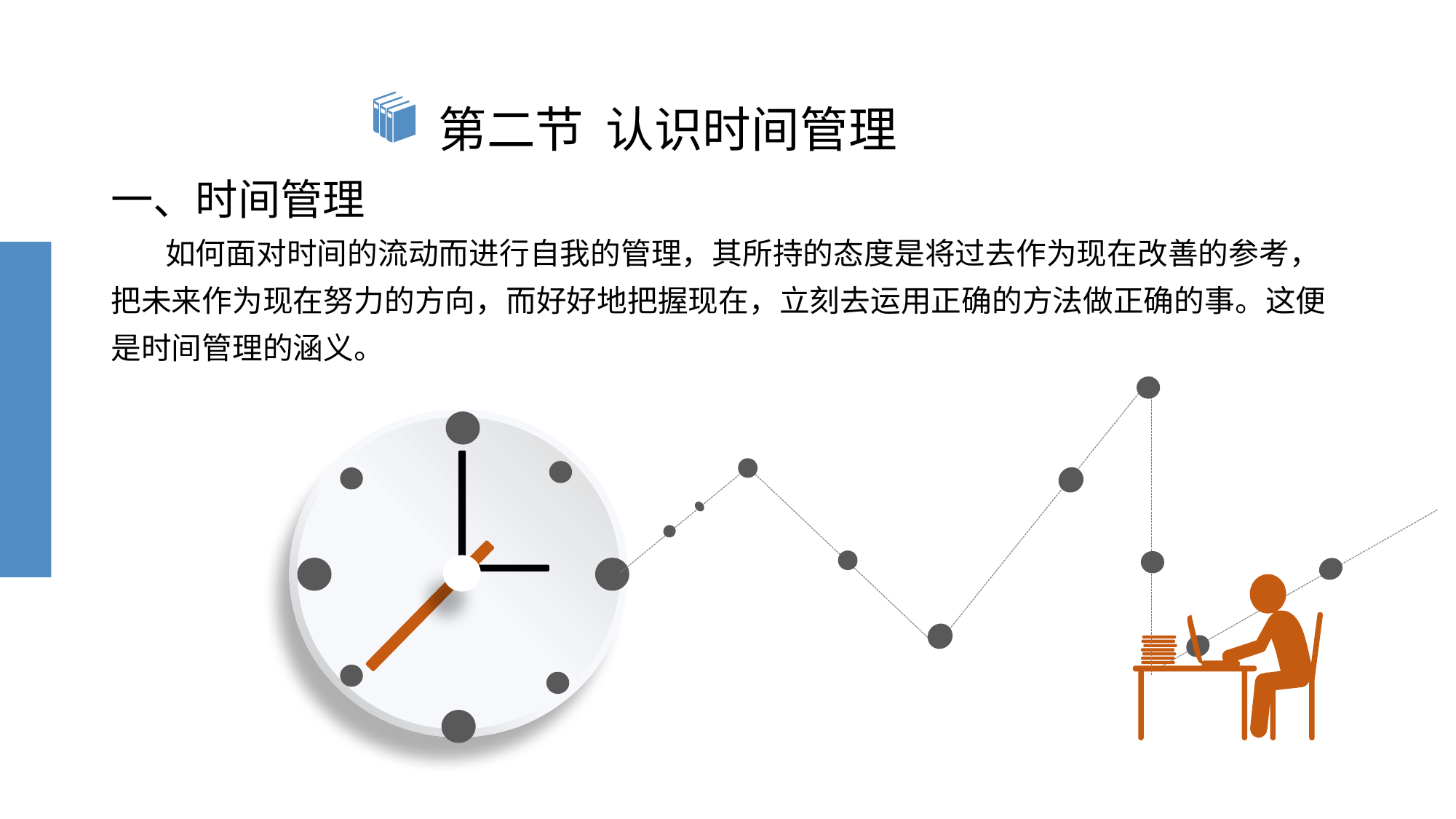

# 第二节  认识时间管理
一、时间管理
       如何面对时间的流动而进行自我的管理，其所持的态度是将过去作为现在改善的参考，把未来作为现在努力的方向，而好好地把握现在，立刻去运用正确的方法做正确的事。这便是时间管理的涵义。